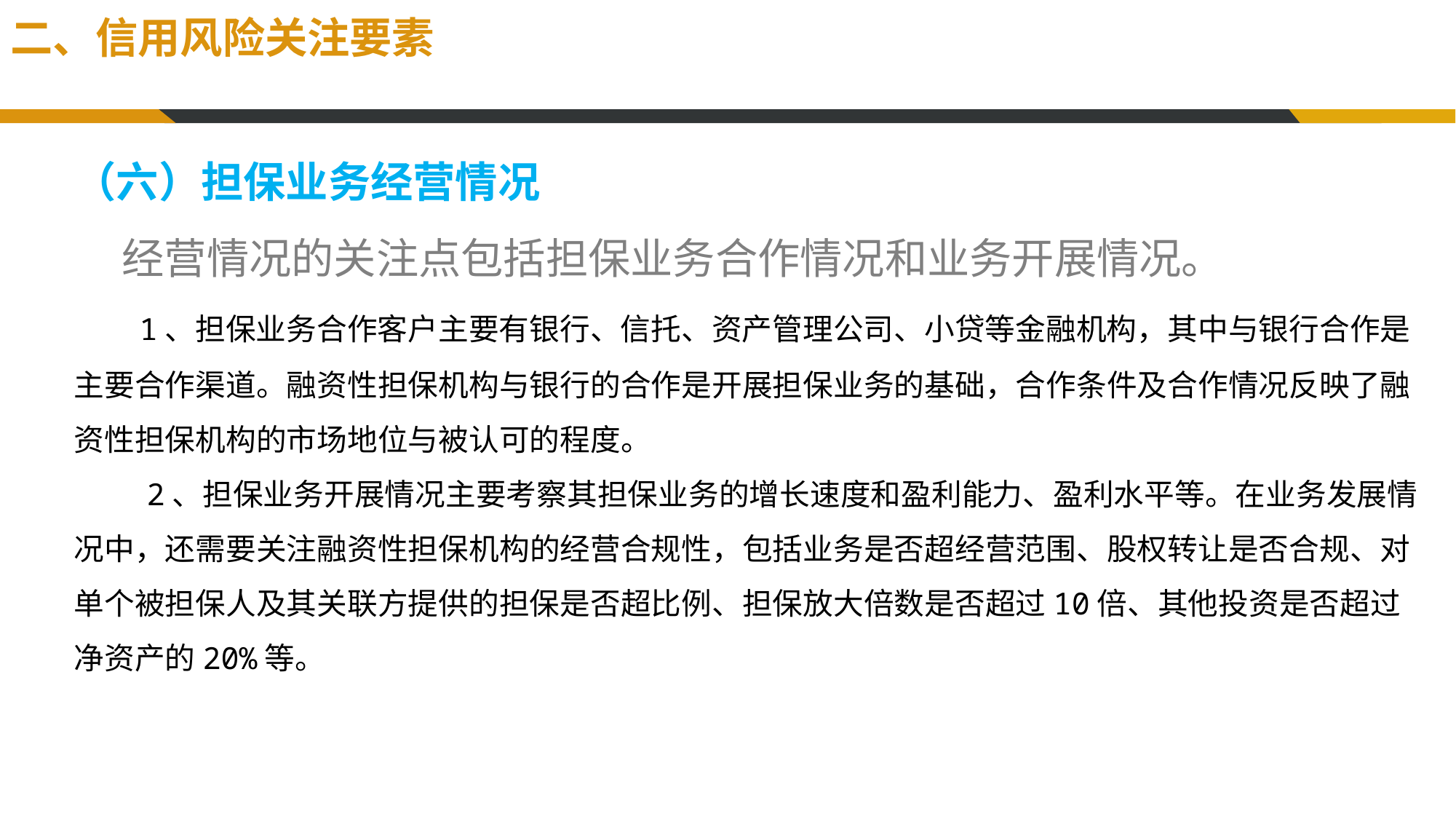

二、信用风险关注要素
（六）担保业务经营情况
    经营情况的关注点包括担保业务合作情况和业务开展情况。
   1、担保业务合作客户主要有银行、信托、资产管理公司、小贷等金融机构，其中与银行合作是主要合作渠道。融资性担保机构与银行的合作是开展担保业务的基础，合作条件及合作情况反映了融资性担保机构的市场地位与被认可的程度。
    2、担保业务开展情况主要考察其担保业务的增长速度和盈利能力、盈利水平等。在业务发展情况中，还需要关注融资性担保机构的经营合规性，包括业务是否超经营范围、股权转让是否合规、对单个被担保人及其关联方提供的担保是否超比例、担保放大倍数是否超过10倍、其他投资是否超过净资产的20%等。